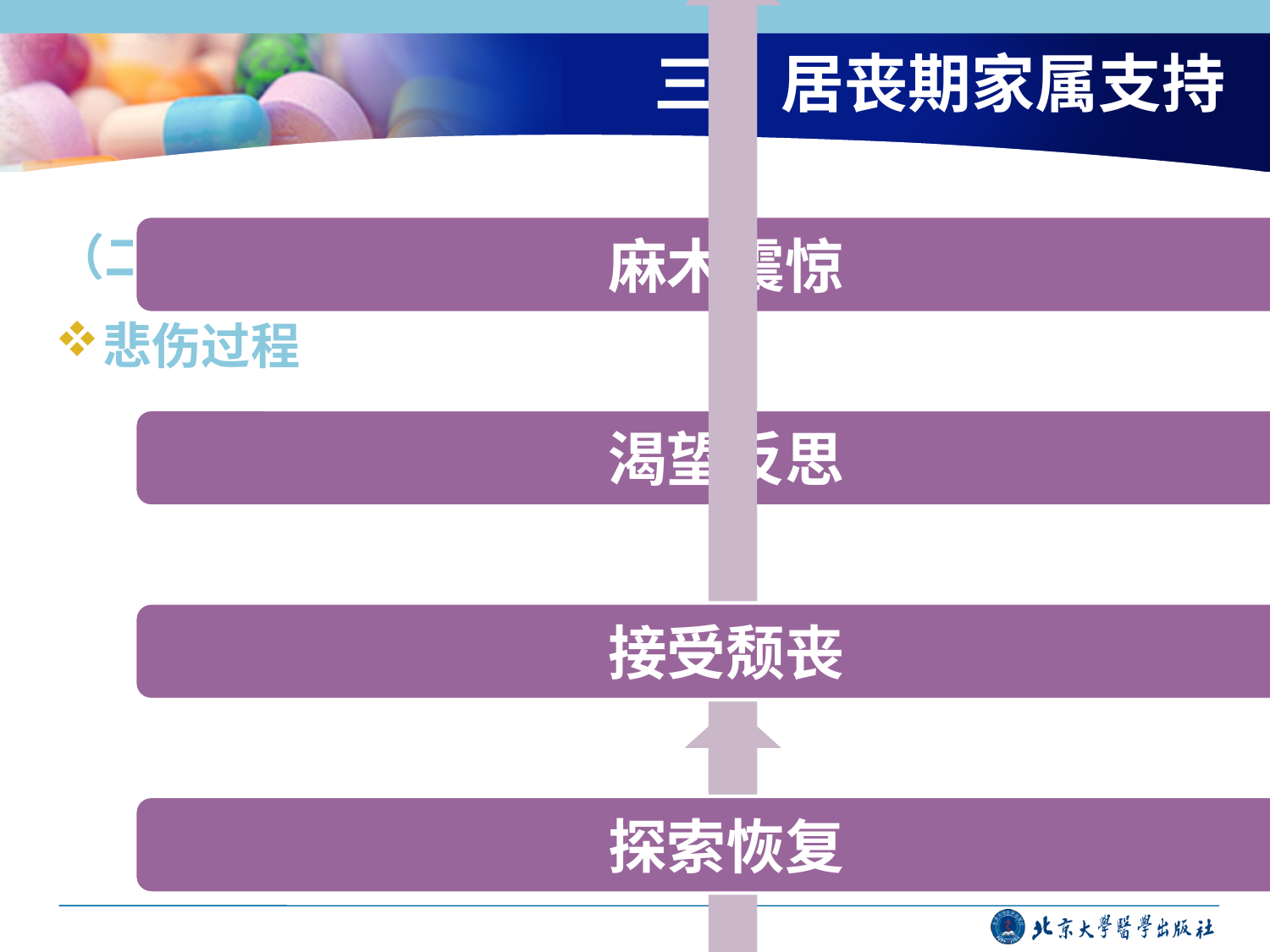

# 三、居丧期家属支持
（二）丧亲者理解
悲伤过程
麻木震惊
渴望反思
接受颓丧
探索恢复